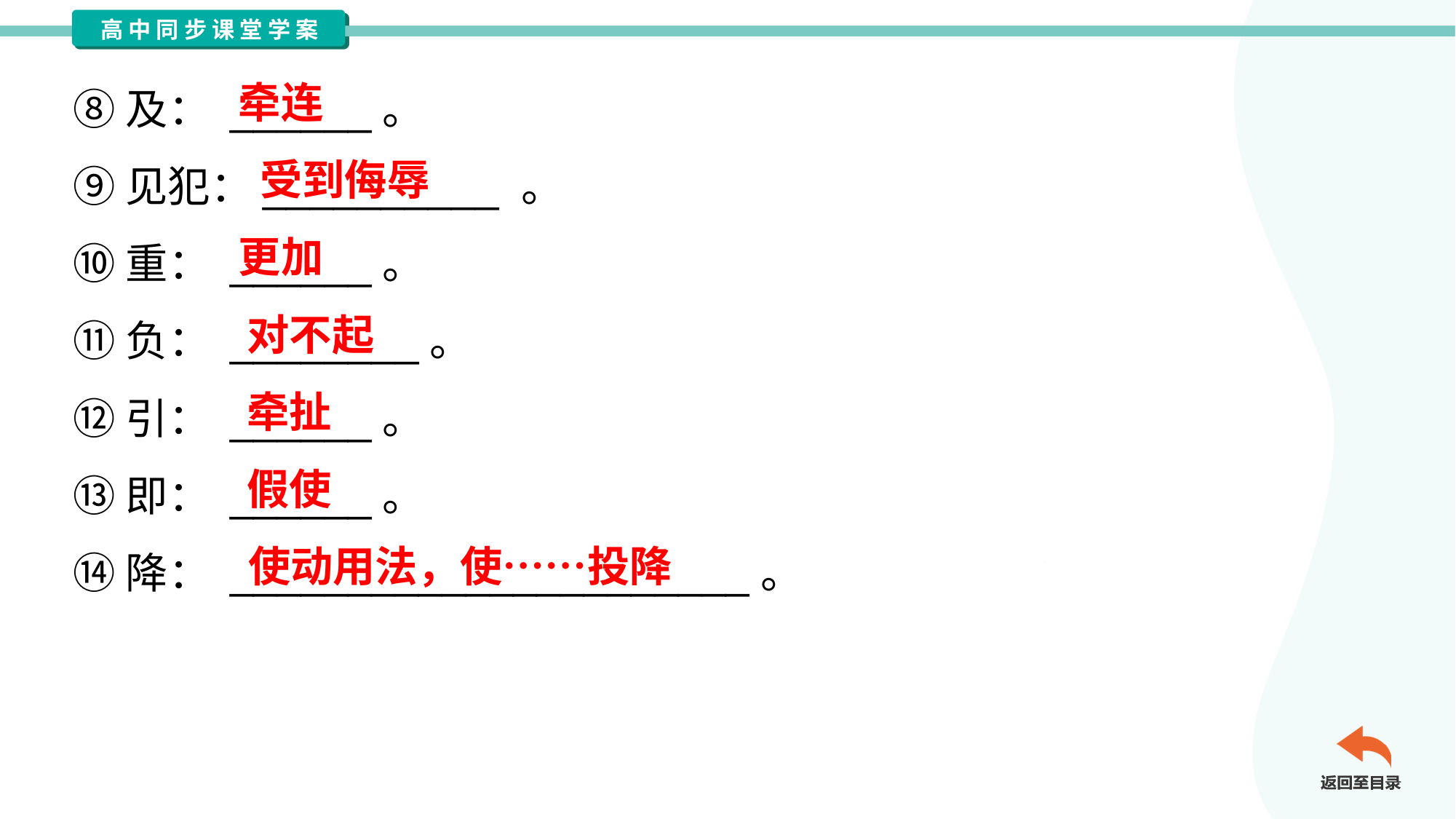

牵连
⑧及： ______。
⑨见犯：__________ 。
⑩重： ______。
⑪负： ________。
⑫引： ______。
⑬即： ______。
⑭降： ______________________。
受到侮辱
更加
对不起
牵扯
假使
使动用法，使……投降